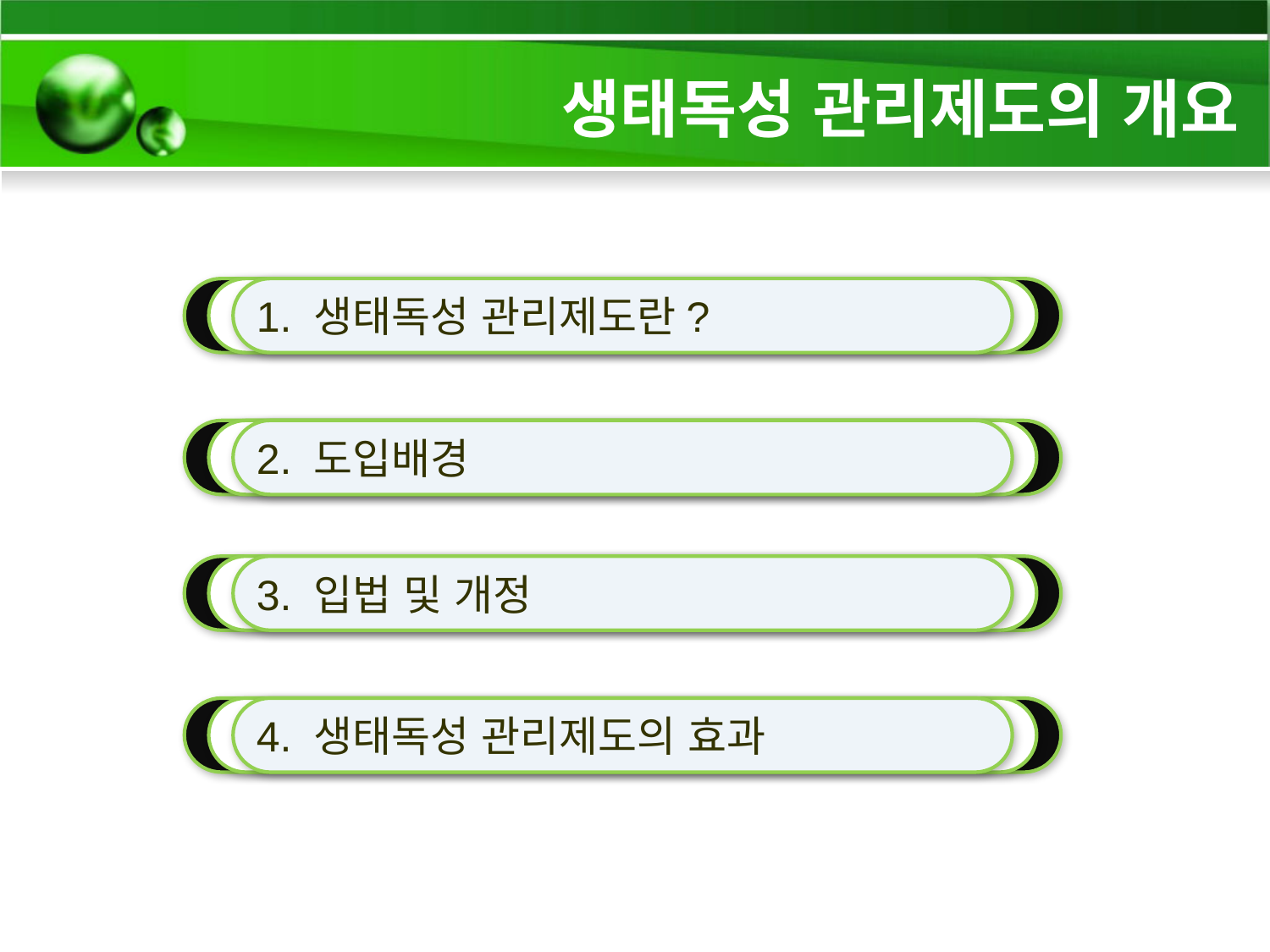

생태독성 관리제도의 개요

1. 생태독성 관리제도란?

2. 도입배경

3. 입법 및 개정

4. 생태독성 관리제도의 효과